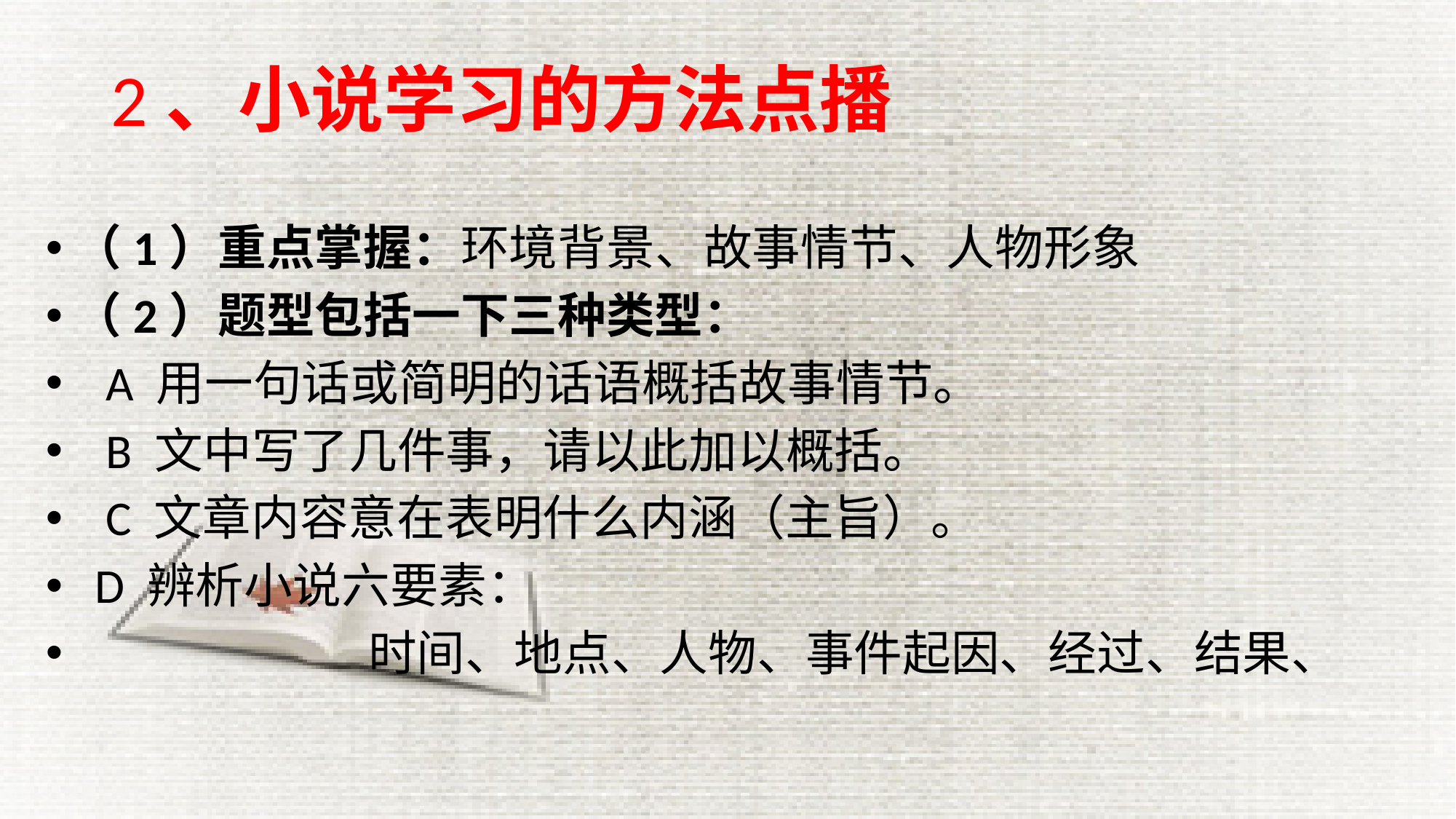

# 2、小说学习的方法点播
（1）重点掌握：环境背景、故事情节、人物形象
（2）题型包括一下三种类型：
   A 用一句话或简明的话语概括故事情节。
   B 文中写了几件事，请以此加以概括。
   C 文章内容意在表明什么内涵（主旨）。
  D 辨析小说六要素：
                          时间、地点、人物、事件起因、经过、结果、